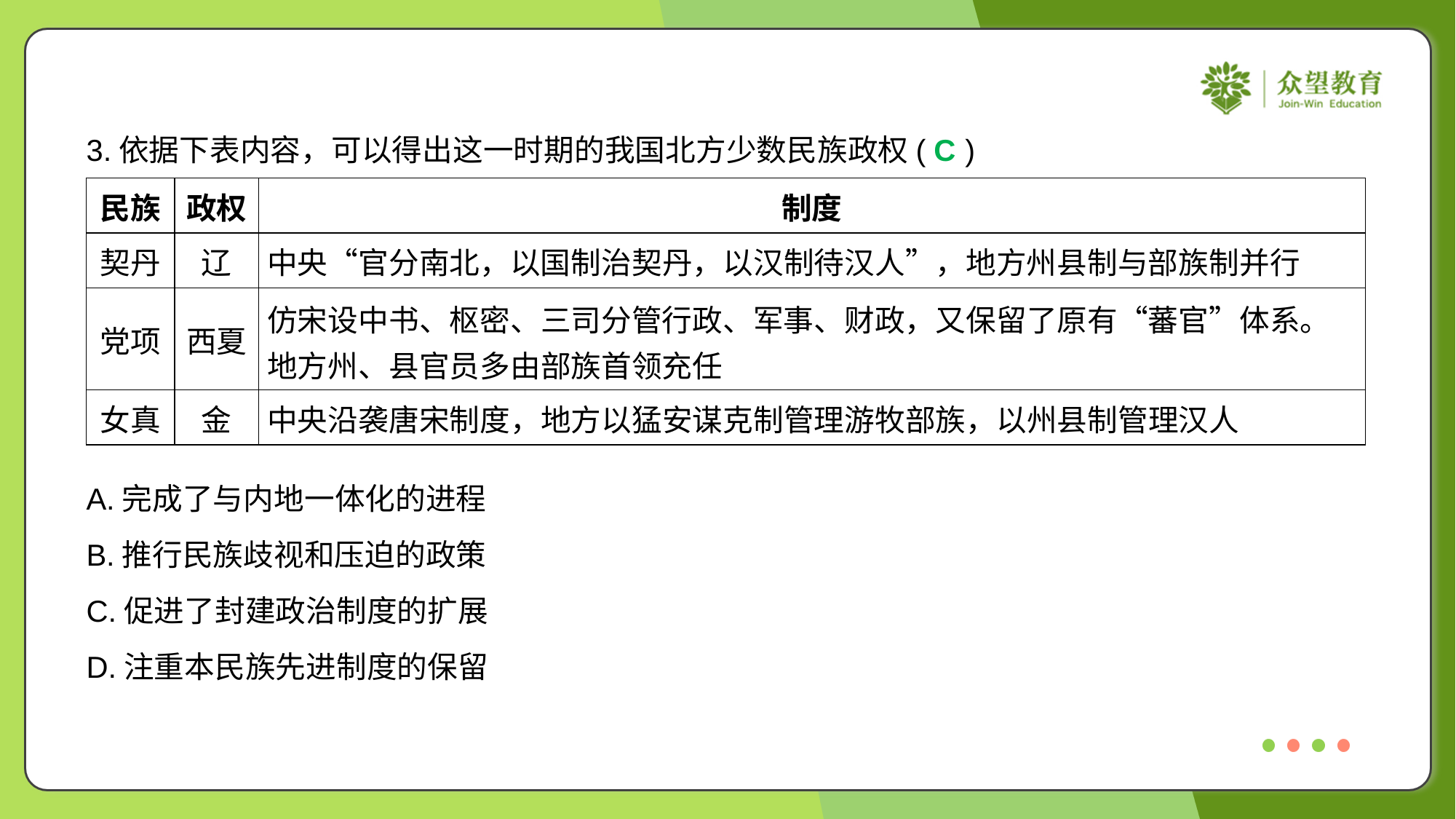

3.依据下表内容，可以得出这一时期的我国北方少数民族政权(     )
C
| 民族 | 政权 | 制度 |
| --- | --- | --- |
| 契丹 | 辽 | 中央“官分南北，以国制治契丹，以汉制待汉人”，地方州县制与部族制并行 |
| 党项 | 西夏 | 仿宋设中书、枢密、三司分管行政、军事、财政，又保留了原有“蕃官”体系。 地方州、县官员多由部族首领充任 |
| 女真 | 金 | 中央沿袭唐宋制度，地方以猛安谋克制管理游牧部族，以州县制管理汉人 |
A.完成了与内地一体化的进程
B.推行民族歧视和压迫的政策
C.促进了封建政治制度的扩展
D.注重本民族先进制度的保留